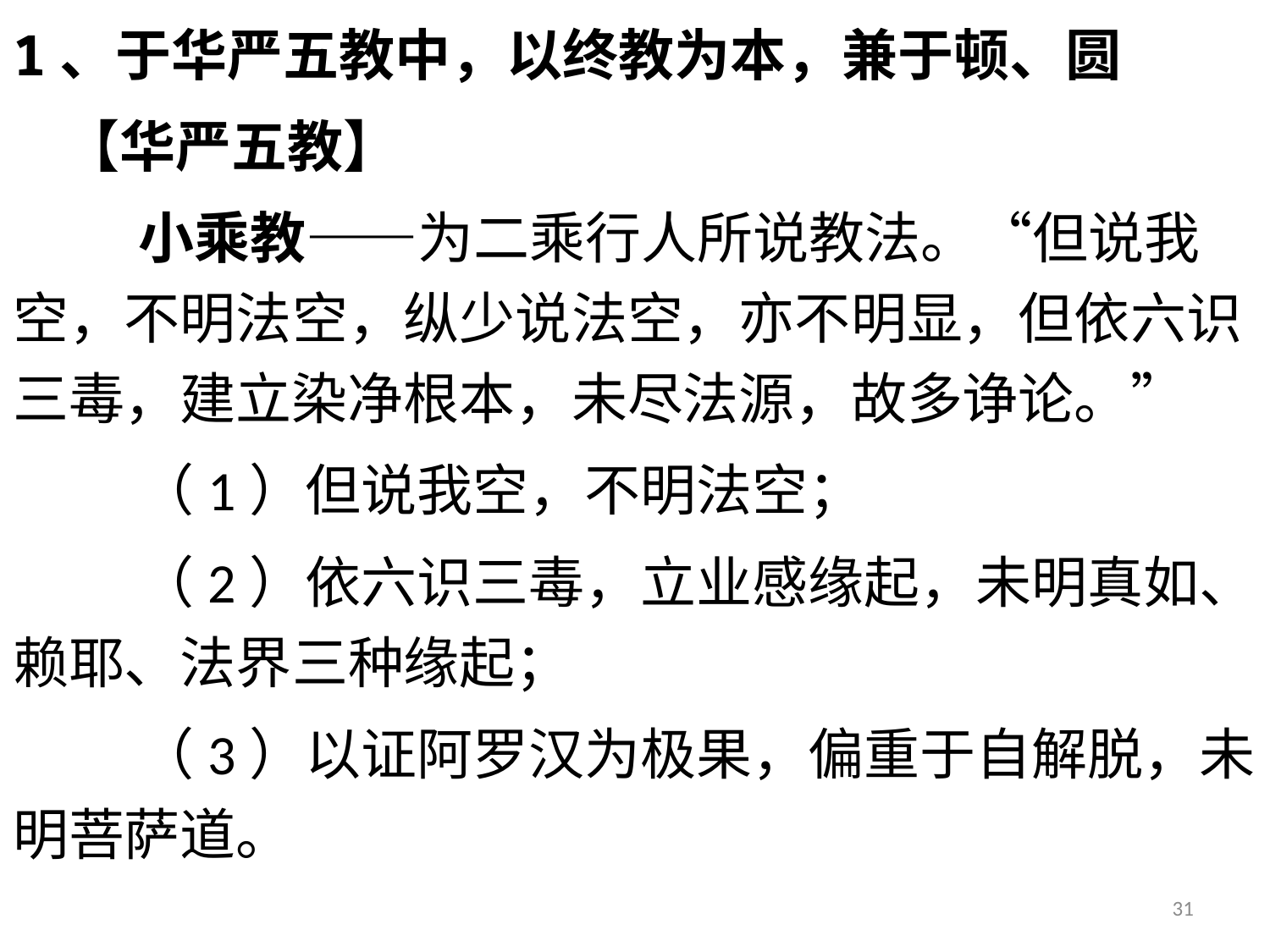

1、于华严五教中，以终教为本，兼于顿、圆
   【华严五教】
         小乘教——为二乘行人所说教法。“但说我空，不明法空，纵少说法空，亦不明显，但依六识三毒，建立染净根本，未尽法源，故多诤论。”
         （1）但说我空，不明法空；
         （2）依六识三毒，立业感缘起，未明真如、赖耶、法界三种缘起；
         （3）以证阿罗汉为极果，偏重于自解脱，未明菩萨道。
31